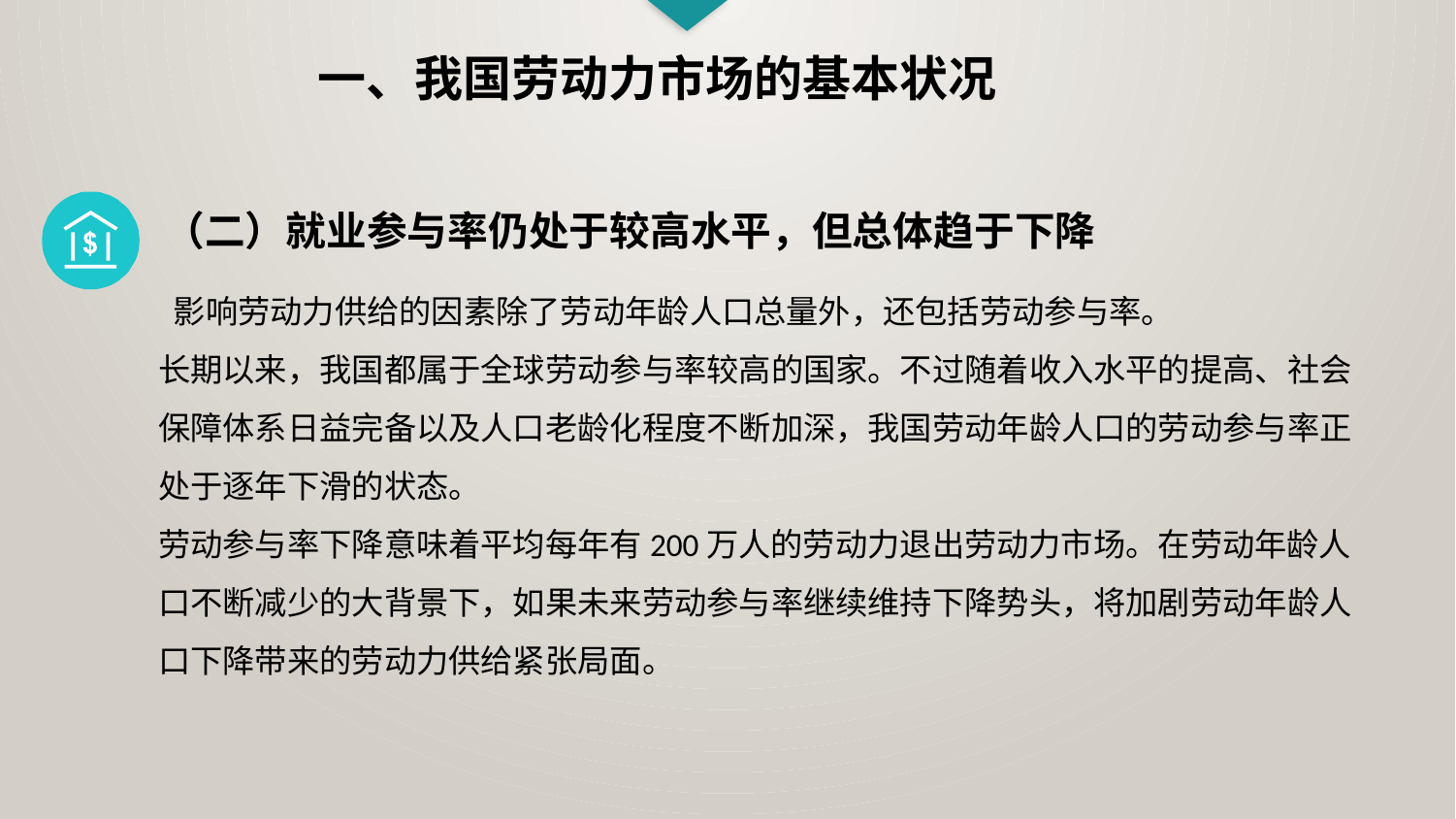

一、我国劳动力市场的基本状况

（二）就业参与率仍处于较高水平，但总体趋于下降

 影响劳动力供给的因素除了劳动年龄人口总量外，还包括劳动参与率。
长期以来，我国都属于全球劳动参与率较高的国家。不过随着收入水平的提高、社会保障体系日益完备以及人口老龄化程度不断加深，我国劳动年龄人口的劳动参与率正处于逐年下滑的状态。
劳动参与率下降意味着平均每年有200万人的劳动力退出劳动力市场。在劳动年龄人口不断减少的大背景下，如果未来劳动参与率继续维持下降势头，将加剧劳动年龄人口下降带来的劳动力供给紧张局面。
46